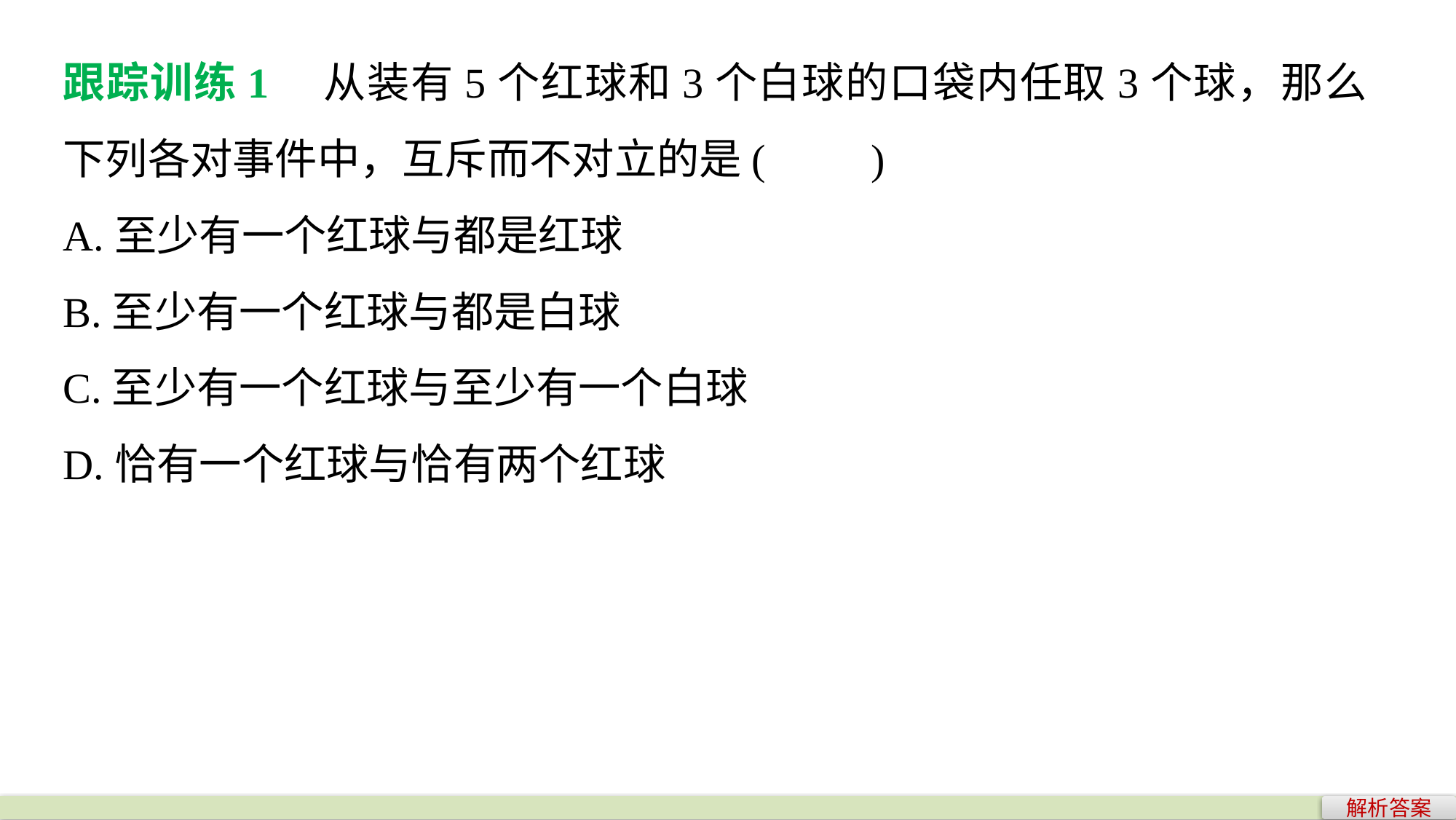

跟踪训练1　从装有5个红球和3个白球的口袋内任取3个球，那么下列各对事件中，互斥而不对立的是(　　)
A.至少有一个红球与都是红球
B.至少有一个红球与都是白球
C.至少有一个红球与至少有一个白球
D.恰有一个红球与恰有两个红球
解析答案